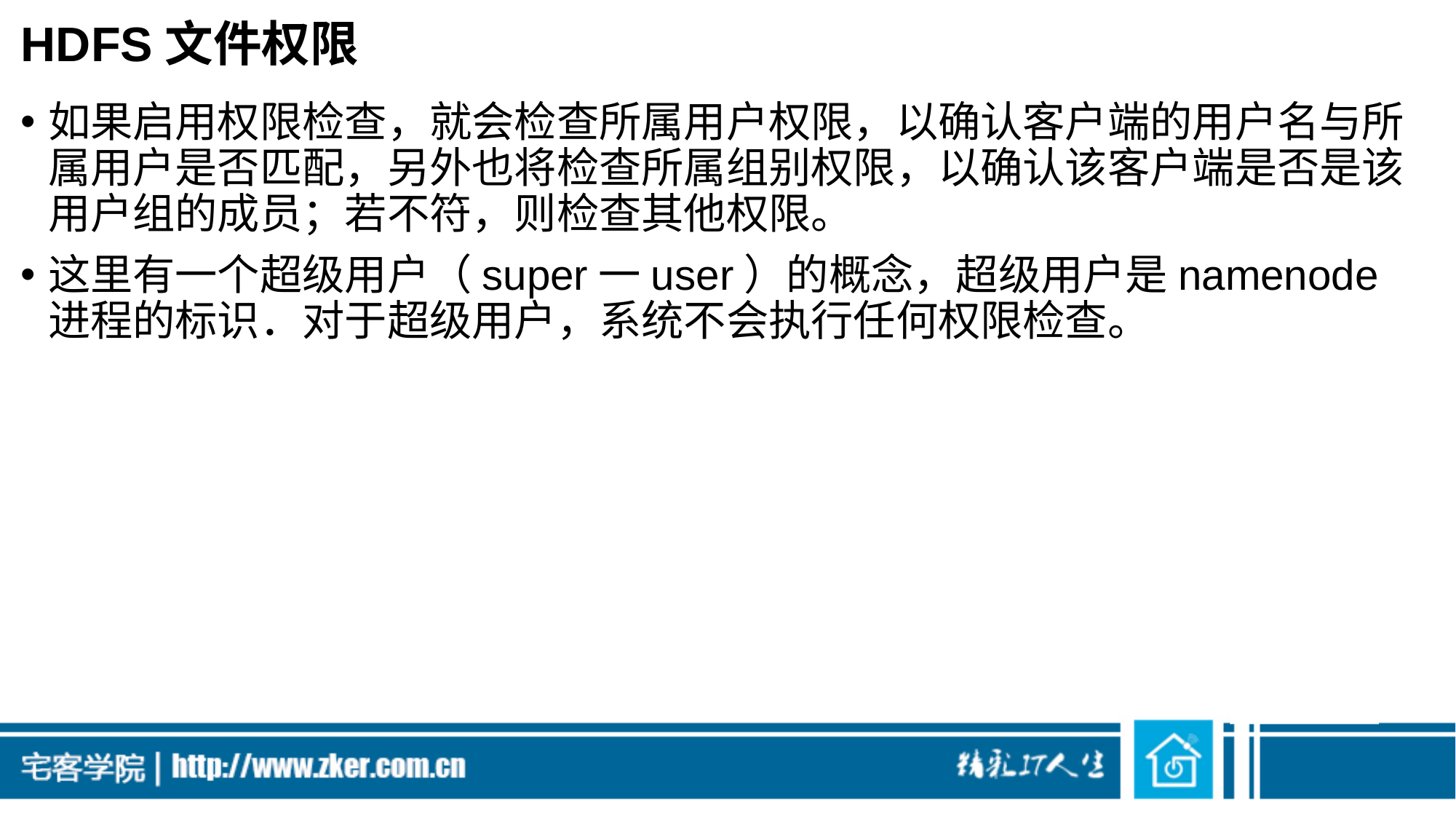

# HDFS文件权限
如果启用权限检查，就会检查所属用户权限，以确认客户端的用户名与所属用户是否匹配，另外也将检查所属组别权限，以确认该客户端是否是该用户组的成员；若不符，则检查其他权限。
这里有一个超级用户（super一user）的概念，超级用户是namenode进程的标识．对于超级用户，系统不会执行任何权限检查。